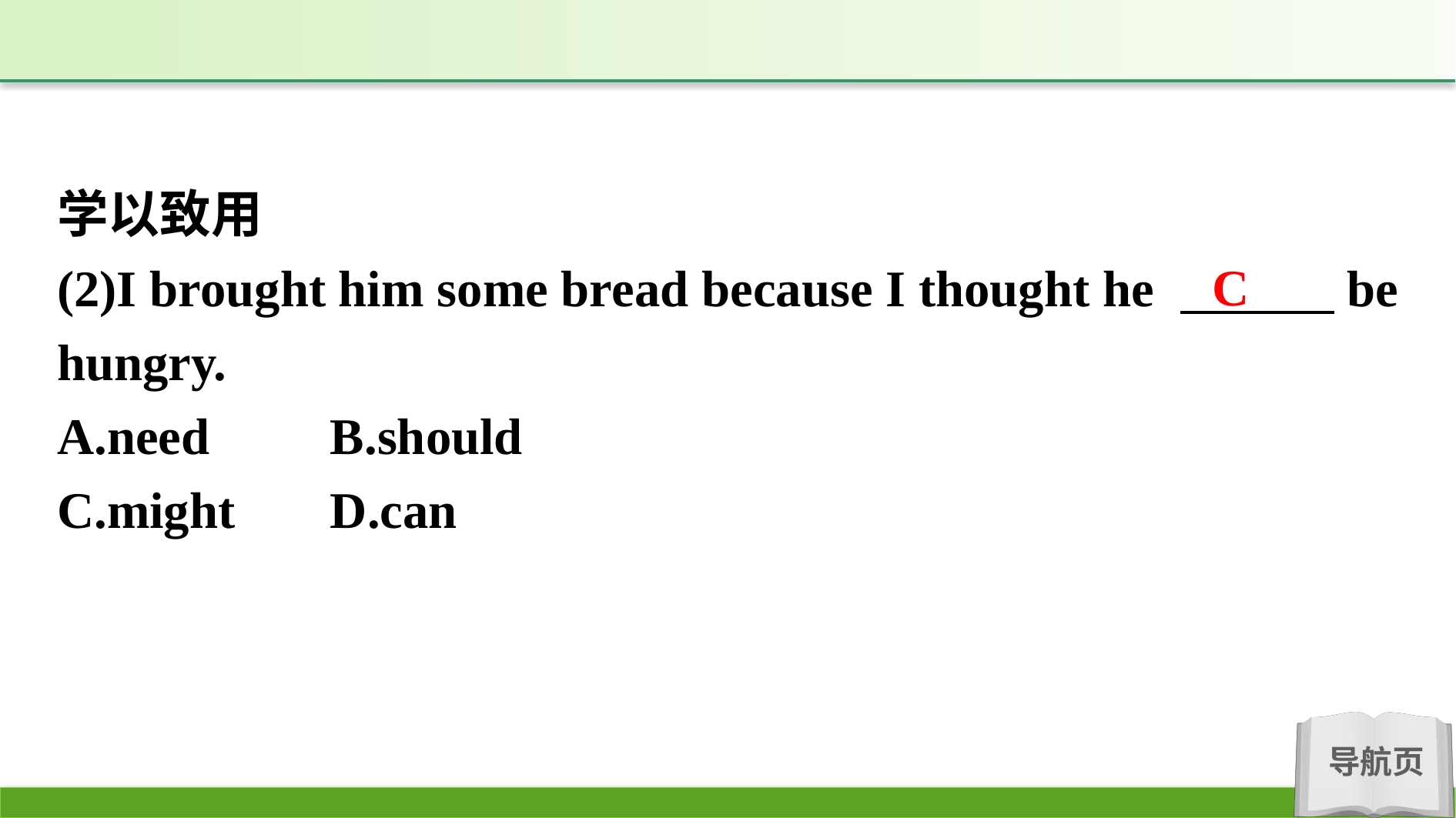

学以致用
(2)I brought him some bread because I thought he 　　　be hungry.
A.need	B.should
C.might	D.can
C